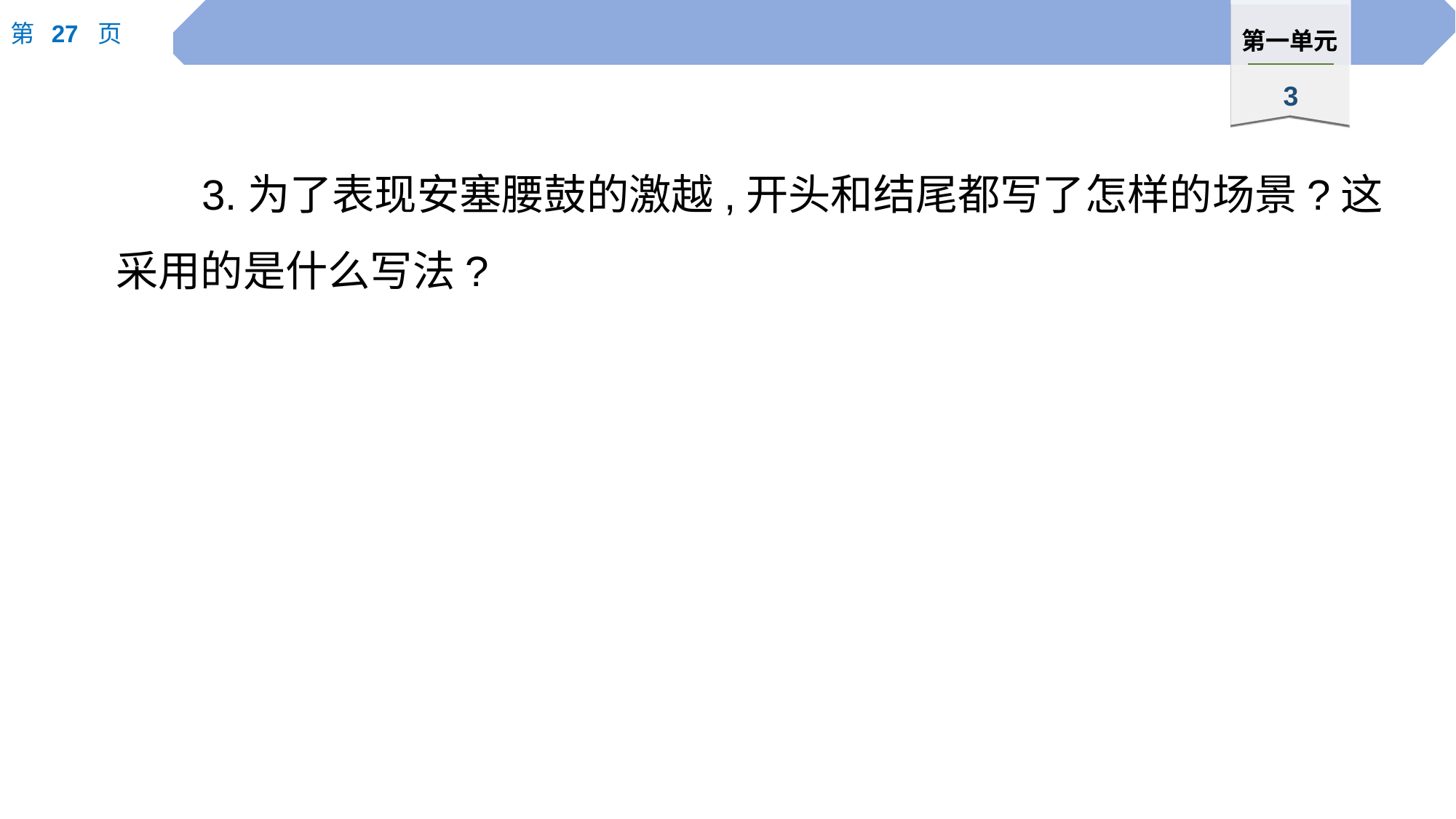

3.为了表现安塞腰鼓的激越,开头和结尾都写了怎样的场景?这采用的是什么写法?